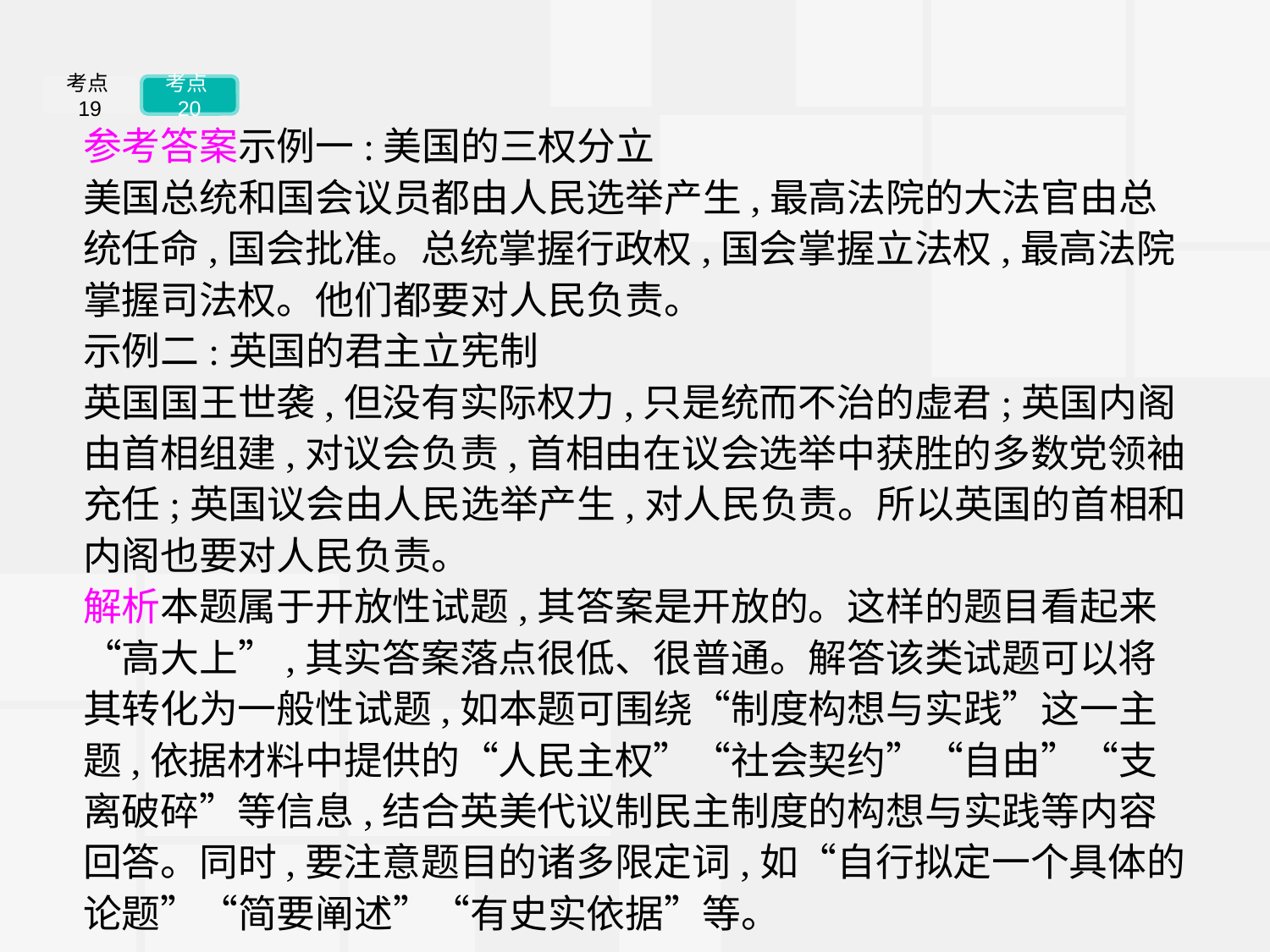

考点19
考点20
参考答案示例一:美国的三权分立
美国总统和国会议员都由人民选举产生,最高法院的大法官由总统任命,国会批准。总统掌握行政权,国会掌握立法权,最高法院掌握司法权。他们都要对人民负责。
示例二:英国的君主立宪制
英国国王世袭,但没有实际权力,只是统而不治的虚君;英国内阁由首相组建,对议会负责,首相由在议会选举中获胜的多数党领袖充任;英国议会由人民选举产生,对人民负责。所以英国的首相和内阁也要对人民负责。
解析本题属于开放性试题,其答案是开放的。这样的题目看起来“高大上”,其实答案落点很低、很普通。解答该类试题可以将其转化为一般性试题,如本题可围绕“制度构想与实践”这一主题,依据材料中提供的“人民主权”“社会契约”“自由”“支离破碎”等信息,结合英美代议制民主制度的构想与实践等内容回答。同时,要注意题目的诸多限定词,如“自行拟定一个具体的论题”“简要阐述”“有史实依据”等。